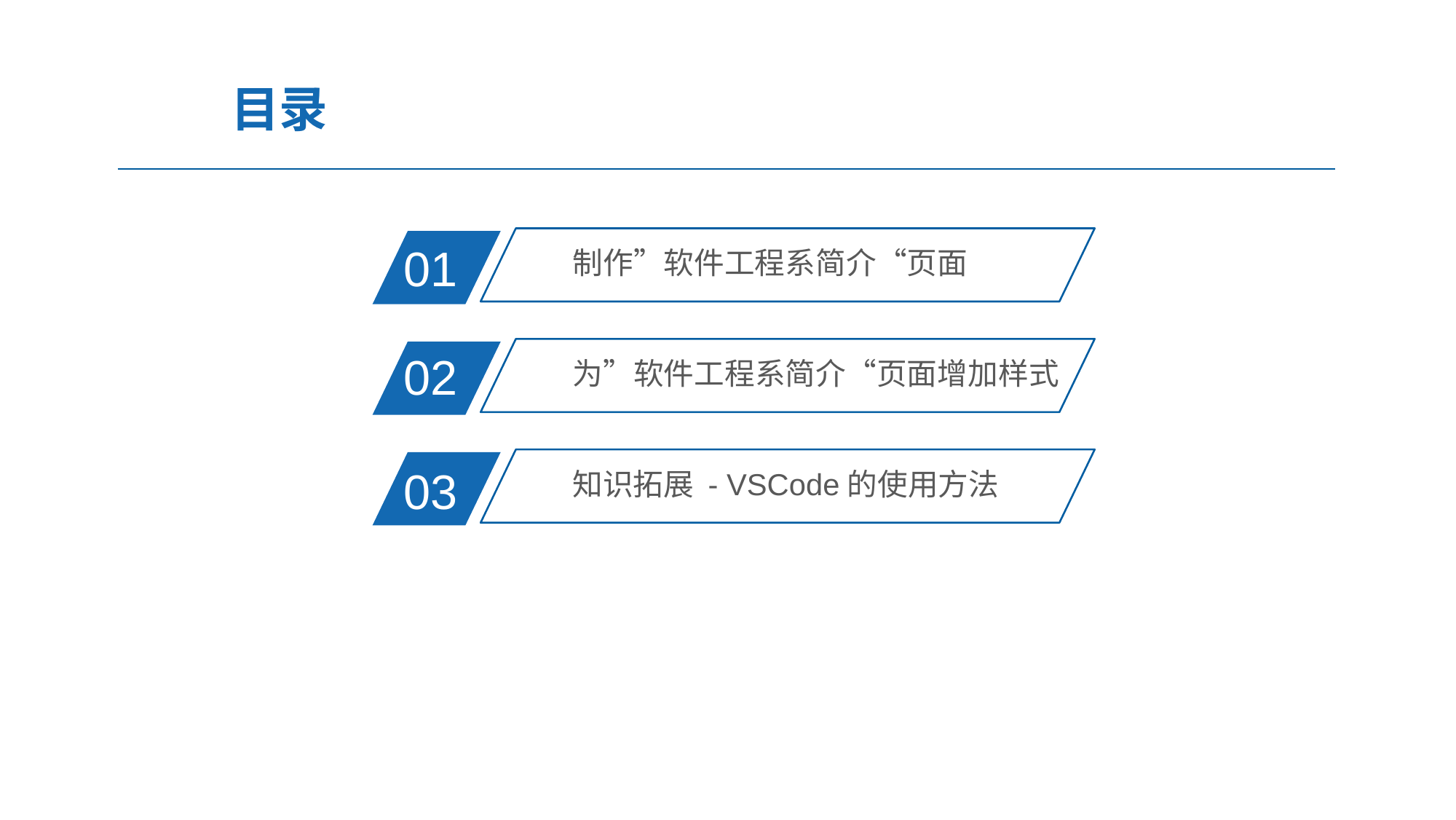

目录

制作”软件工程系简介“页面

01

为”软件工程系简介“页面增加样式
02

知识拓展 - VSCode的使用方法

03